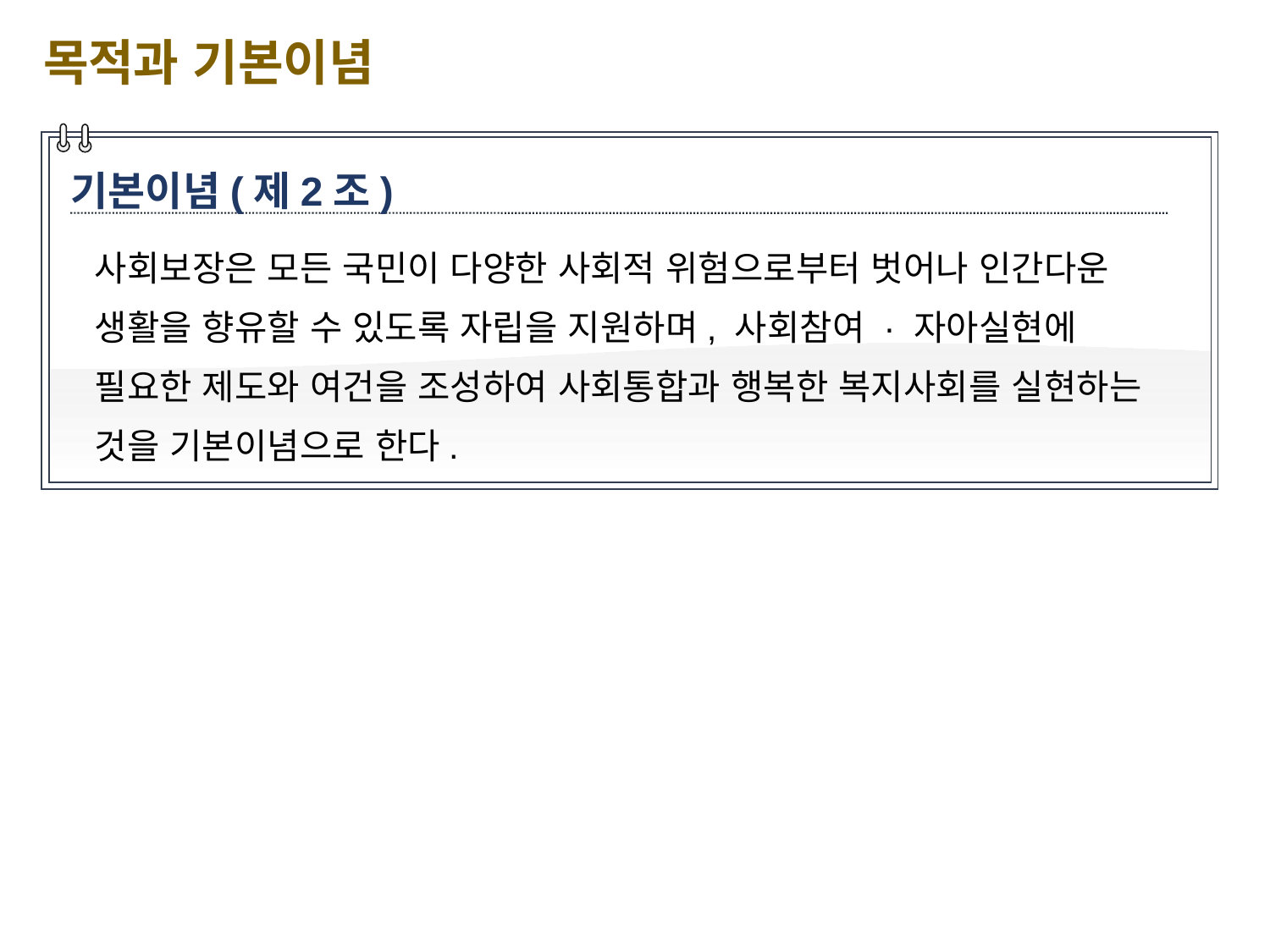

목적과 기본이념

기본이념(제2조)

사회보장은 모든 국민이 다양한 사회적 위험으로부터 벗어나 인간다운 생활을 향유할 수 있도록 자립을 지원하며, 사회참여 · 자아실현에 필요한 제도와 여건을 조성하여 사회통합과 행복한 복지사회를 실현하는 것을 기본이념으로 한다.